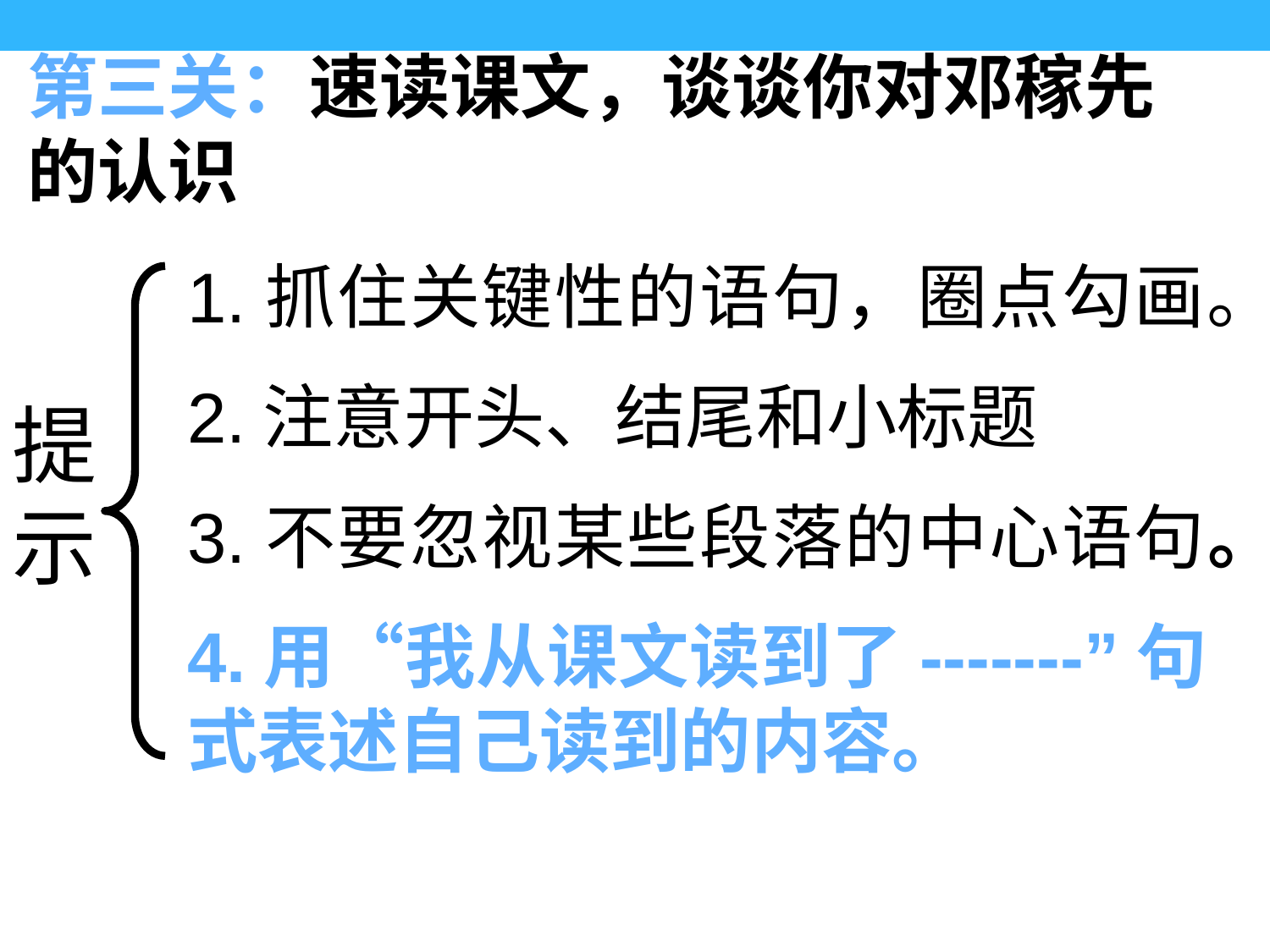

第三关：速读课文，谈谈你对邓稼先的认识
1.抓住关键性的语句，圈点勾画。
2.注意开头、结尾和小标题
3.不要忽视某些段落的中心语句。
4.用“我从课文读到了-------”句式表述自己读到的内容。

提示